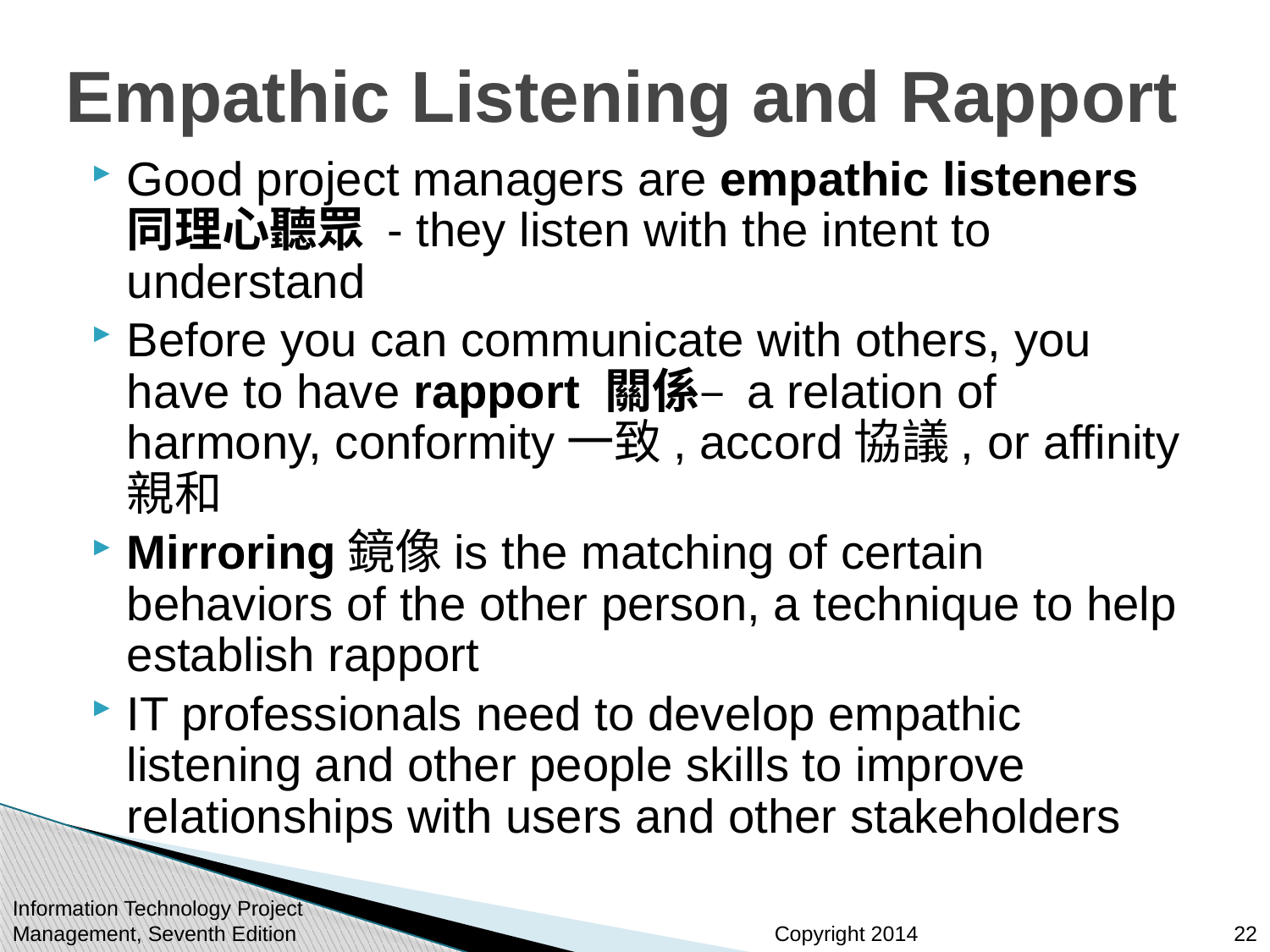

# Empathic Listening and Rapport
Good project managers are empathic listeners同理心聽眾 - they listen with the intent to understand
Before you can communicate with others, you have to have rapport 關係– a relation of harmony, conformity一致, accord協議, or affinity親和
Mirroring鏡像is the matching of certain behaviors of the other person, a technique to help establish rapport
IT professionals need to develop empathic listening and other people skills to improve relationships with users and other stakeholders
Information Technology Project Management, Seventh Edition
22